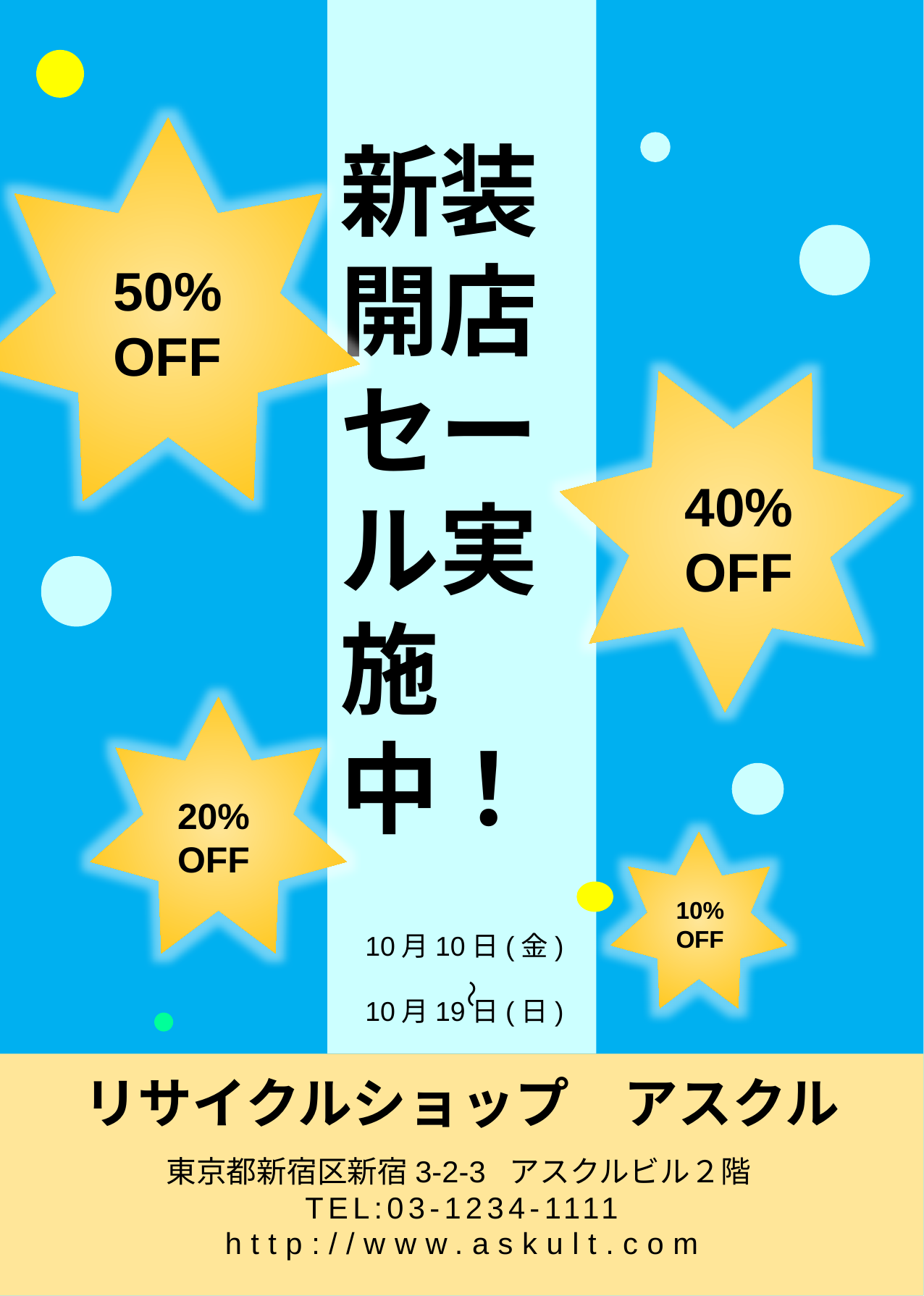

新装開店
セール実施中！

50%
OFF

40%
OFF

20%
OFF

10%
OFF

10月10日(金)

10月19日(日)
～

リサイクルショップ　アスクル
東京都新宿区新宿3-2-3  アスクルビル２階
TEL:03-1234-1111
http://www.askult.com